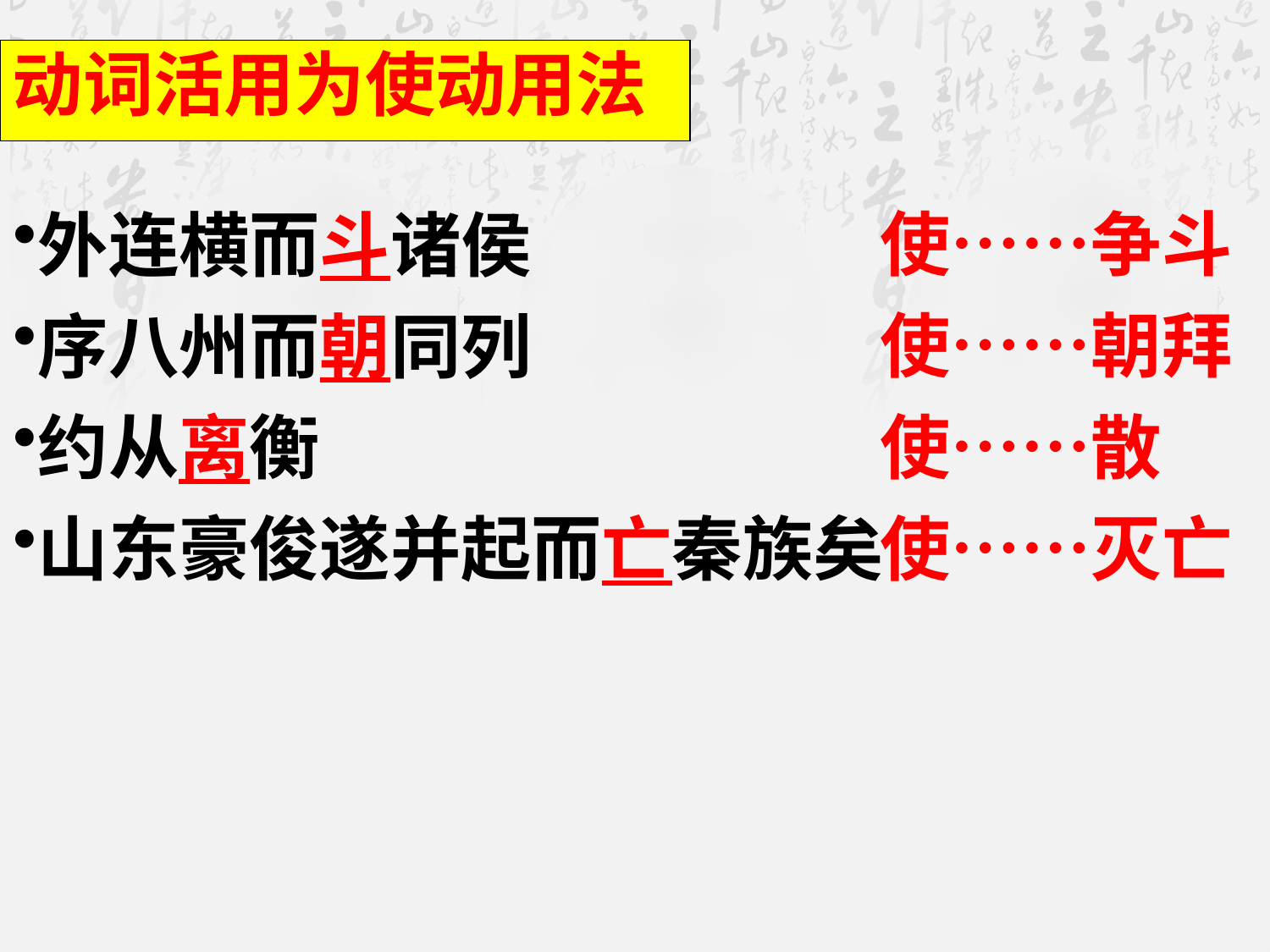

动词活用为使动用法
外连横而斗诸侯
序八州而朝同列
约从离衡
山东豪俊遂并起而亡秦族矣
使……争斗
使……朝拜
使……散
使……灭亡